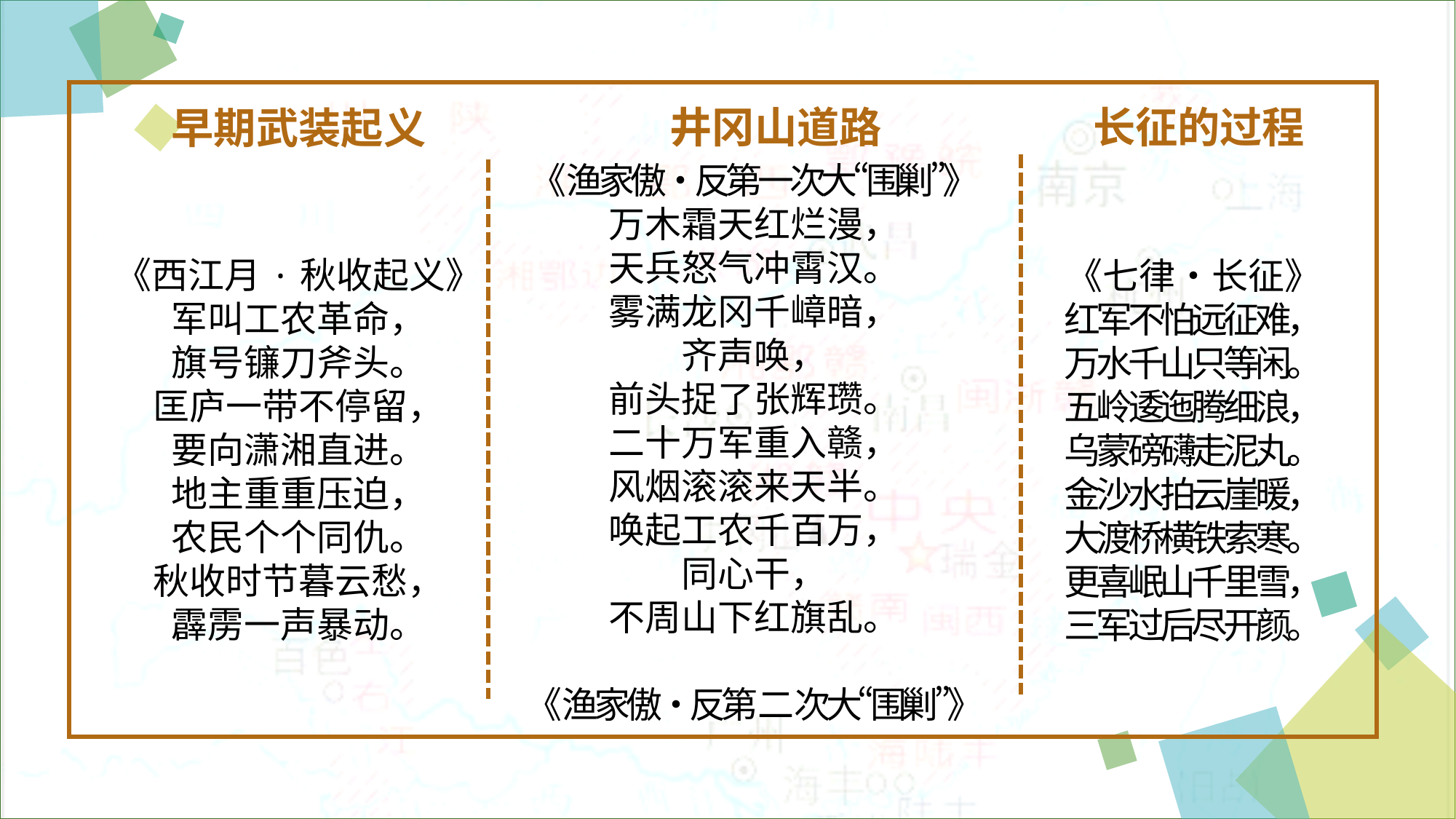

井冈山道路
长征的过程
早期武装起义
《渔家傲・反第一次大“围剿”》
万木霜天红烂漫，
天兵怒气冲霄汉。
雾满龙冈千嶂暗，
齐声唤，
前头捉了张辉瓒。
二十万军重入赣，
风烟滚滚来天半。
唤起工农千百万，
同心干，
不周山下红旗乱。

《渔家傲・反第二次大“围剿”》
《西江月·秋收起义》
军叫工农革命，
旗号镰刀斧头。
匡庐一带不停留，
要向潇湘直进。
地主重重压迫，
农民个个同仇。
秋收时节暮云愁，
霹雳一声暴动。

《七律•长征》
红军不怕远征难，
万水千山只等闲。
五岭逶迤腾细浪，
乌蒙磅礴走泥丸。
金沙水拍云崖暖，
大渡桥横铁索寒。
更喜岷山千里雪，
三军过后尽开颜。